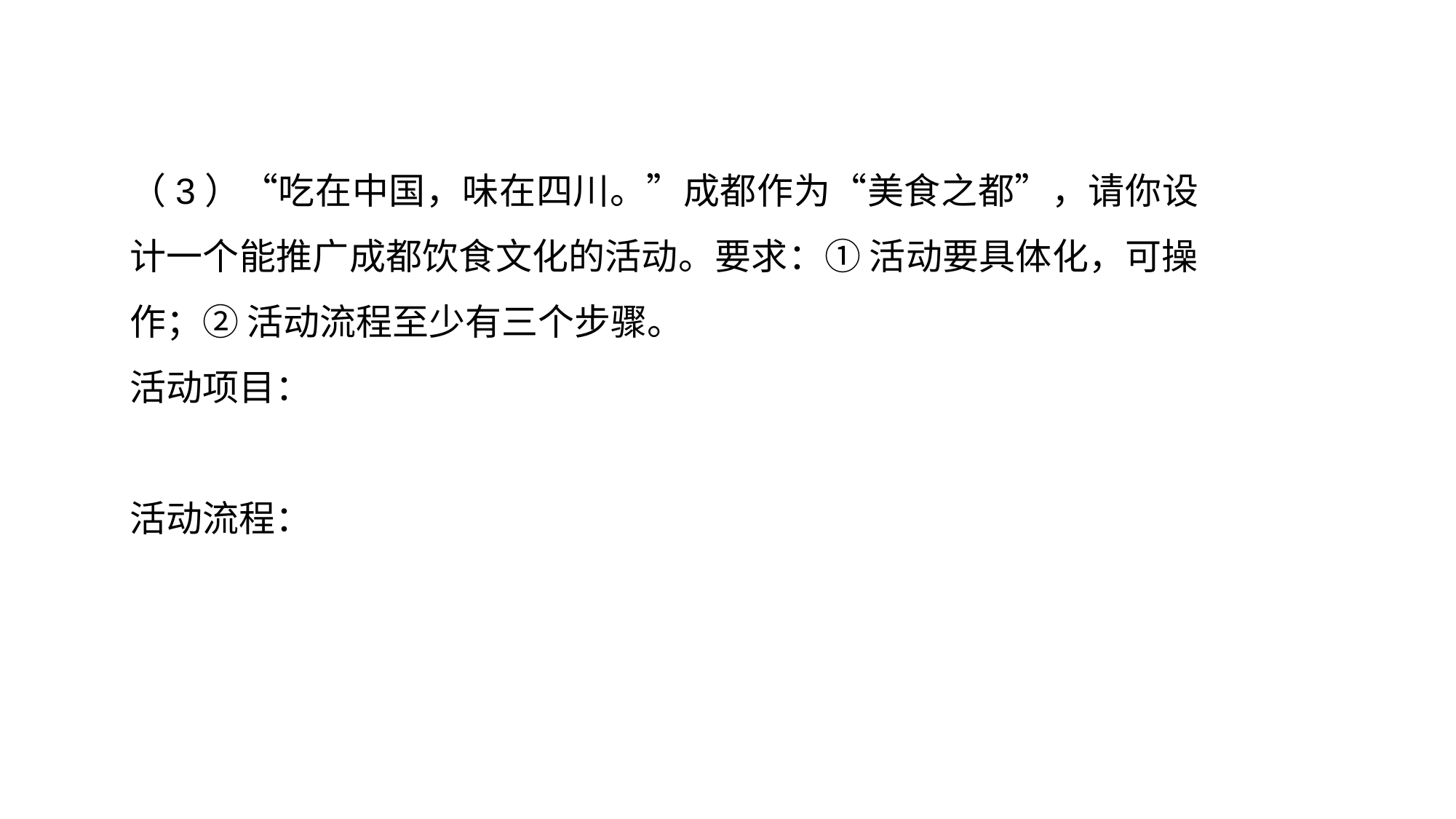

（3）“吃在中国，味在四川。”成都作为“美食之都”，请你设计一个能推广成都饮食文化的活动。要求：① 活动要具体化，可操作；② 活动流程至少有三个步骤。
活动项目：

活动流程：